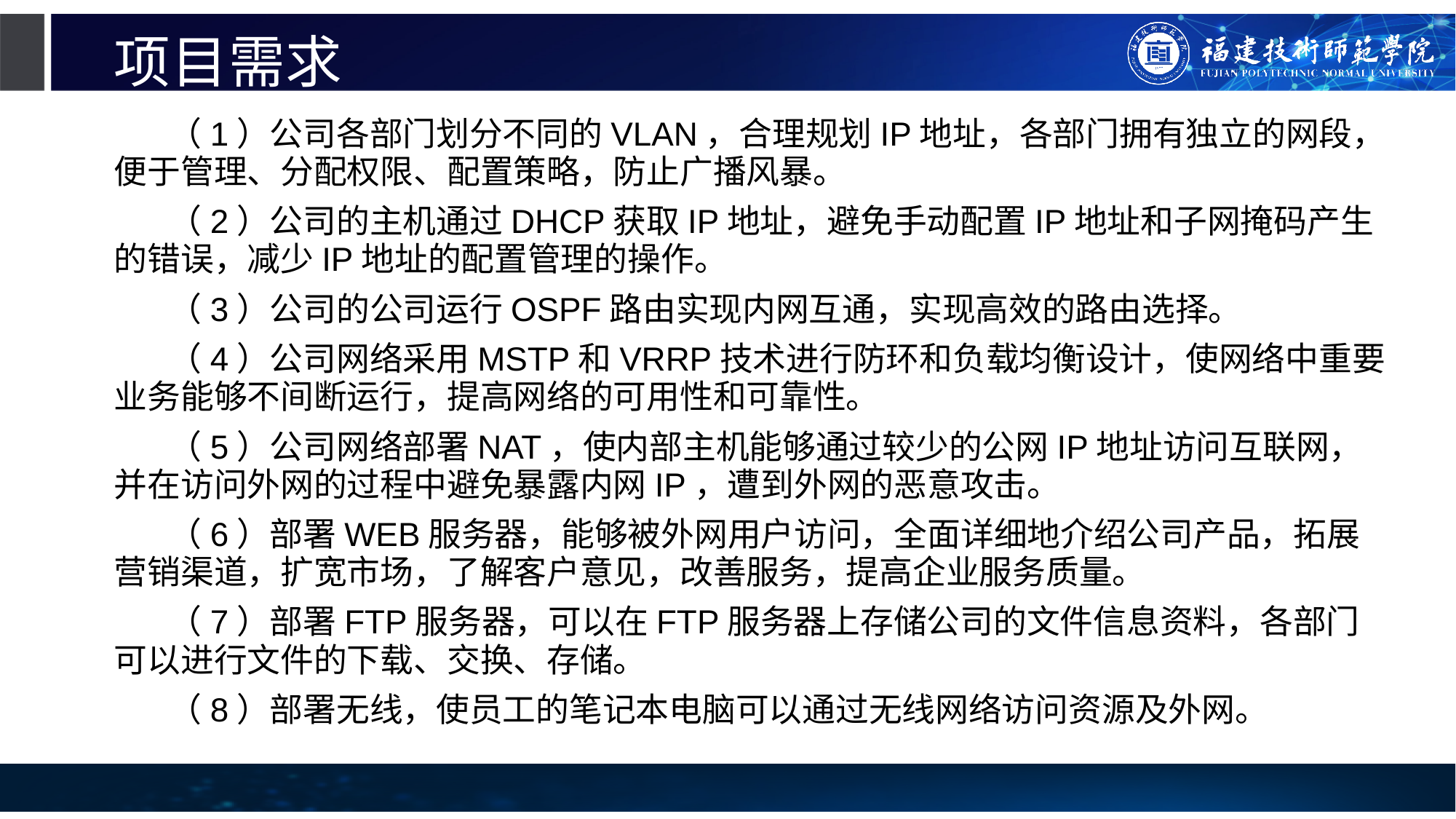

# 项目需求
（1）公司各部门划分不同的VLAN，合理规划IP地址，各部门拥有独立的网段，便于管理、分配权限、配置策略，防止广播风暴。
（2）公司的主机通过DHCP获取IP地址，避免手动配置IP地址和子网掩码产生的错误，减少IP地址的配置管理的操作。
（3）公司的公司运行OSPF路由实现内网互通，实现高效的路由选择。
（4）公司网络采用MSTP和VRRP技术进行防环和负载均衡设计，使网络中重要业务能够不间断运行，提高网络的可用性和可靠性。
（5）公司网络部署NAT，使内部主机能够通过较少的公网IP地址访问互联网，并在访问外网的过程中避免暴露内网IP，遭到外网的恶意攻击。
（6）部署WEB服务器，能够被外网用户访问，全面详细地介绍公司产品，拓展营销渠道，扩宽市场，了解客户意见，改善服务，提高企业服务质量。
（7）部署FTP服务器，可以在FTP服务器上存储公司的文件信息资料，各部门可以进行文件的下载、交换、存储。
（8）部署无线，使员工的笔记本电脑可以通过无线网络访问资源及外网。